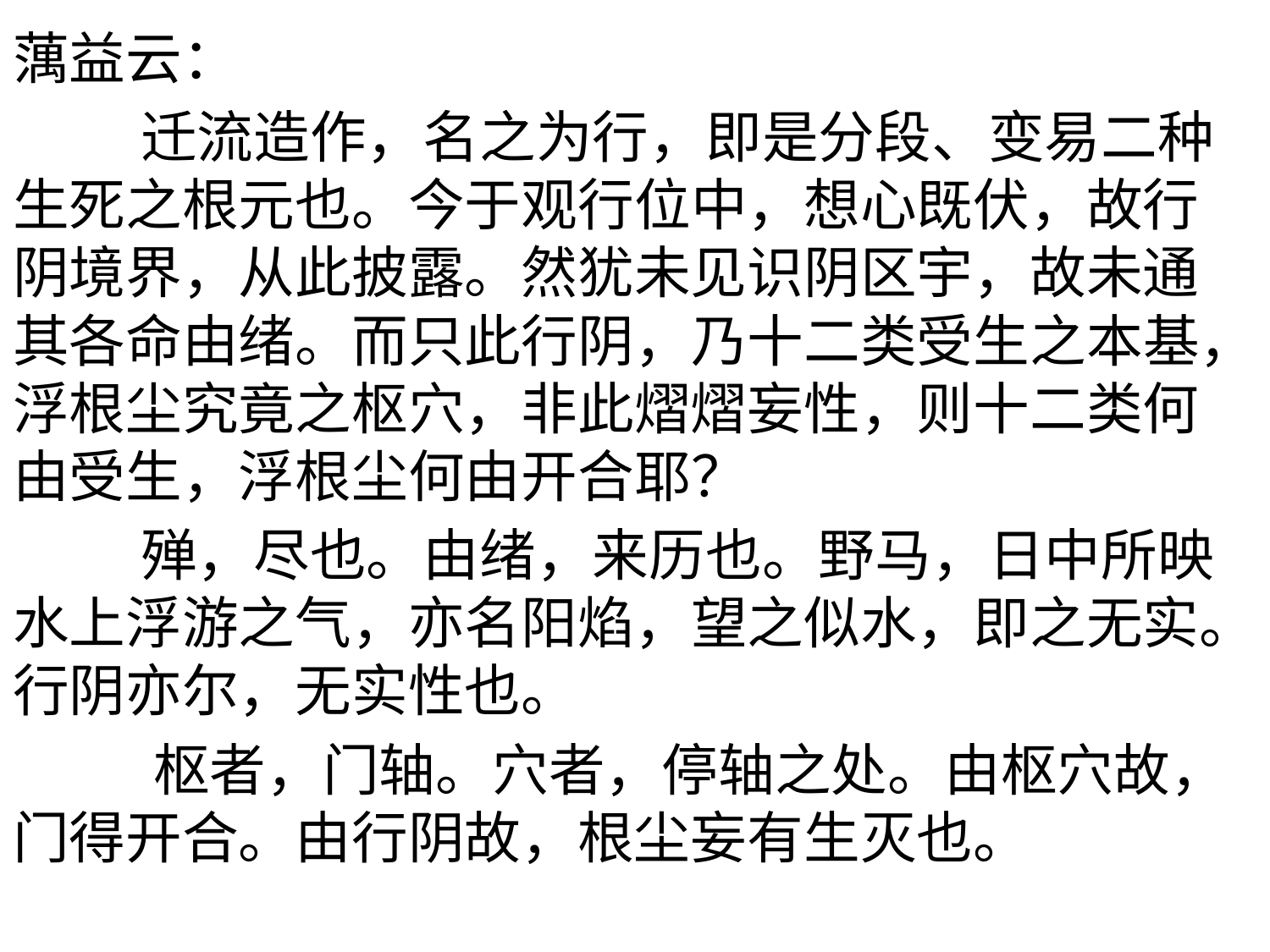

蕅益云：
         迁流造作，名之为行，即是分段、变易二种生死之根元也。今于观行位中，想心既伏，故行阴境界，从此披露。然犹未见识阴区宇，故未通其各命由绪。而只此行阴，乃十二类受生之本基，浮根尘究竟之枢穴，非此熠熠妄性，则十二类何由受生，浮根尘何由开合耶？
         殚，尽也。由绪，来历也。野马，日中所映水上浮游之气，亦名阳焰，望之似水，即之无实。行阴亦尔，无实性也。
          枢者，门轴。穴者，停轴之处。由枢穴故，门得开合。由行阴故，根尘妄有生灭也。